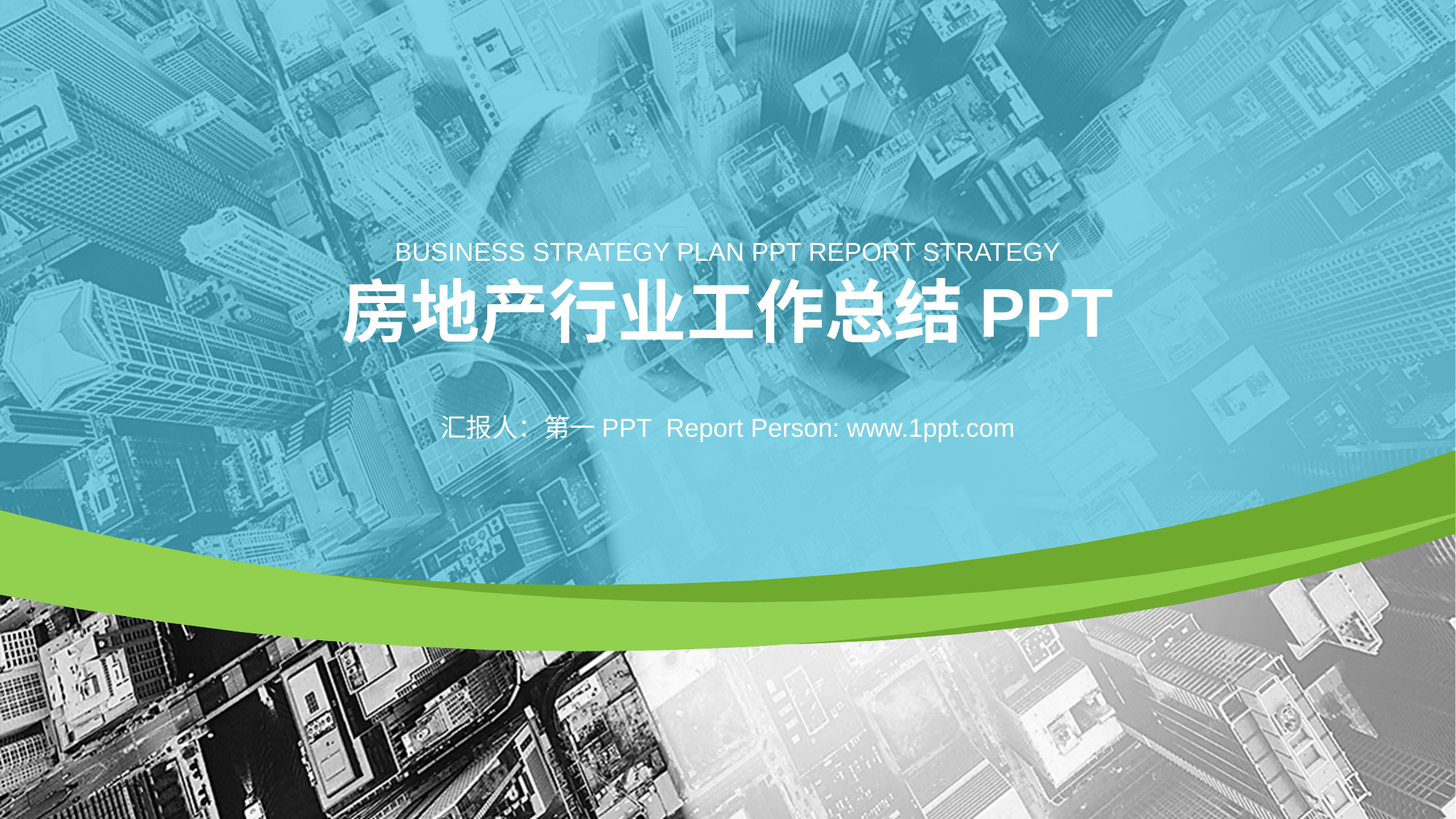

BUSINESS STRATEGY PLAN PPT REPORT STRATEGY
房地产行业工作总结PPT
汇报人：第一PPT  Report Person: www.1ppt.com